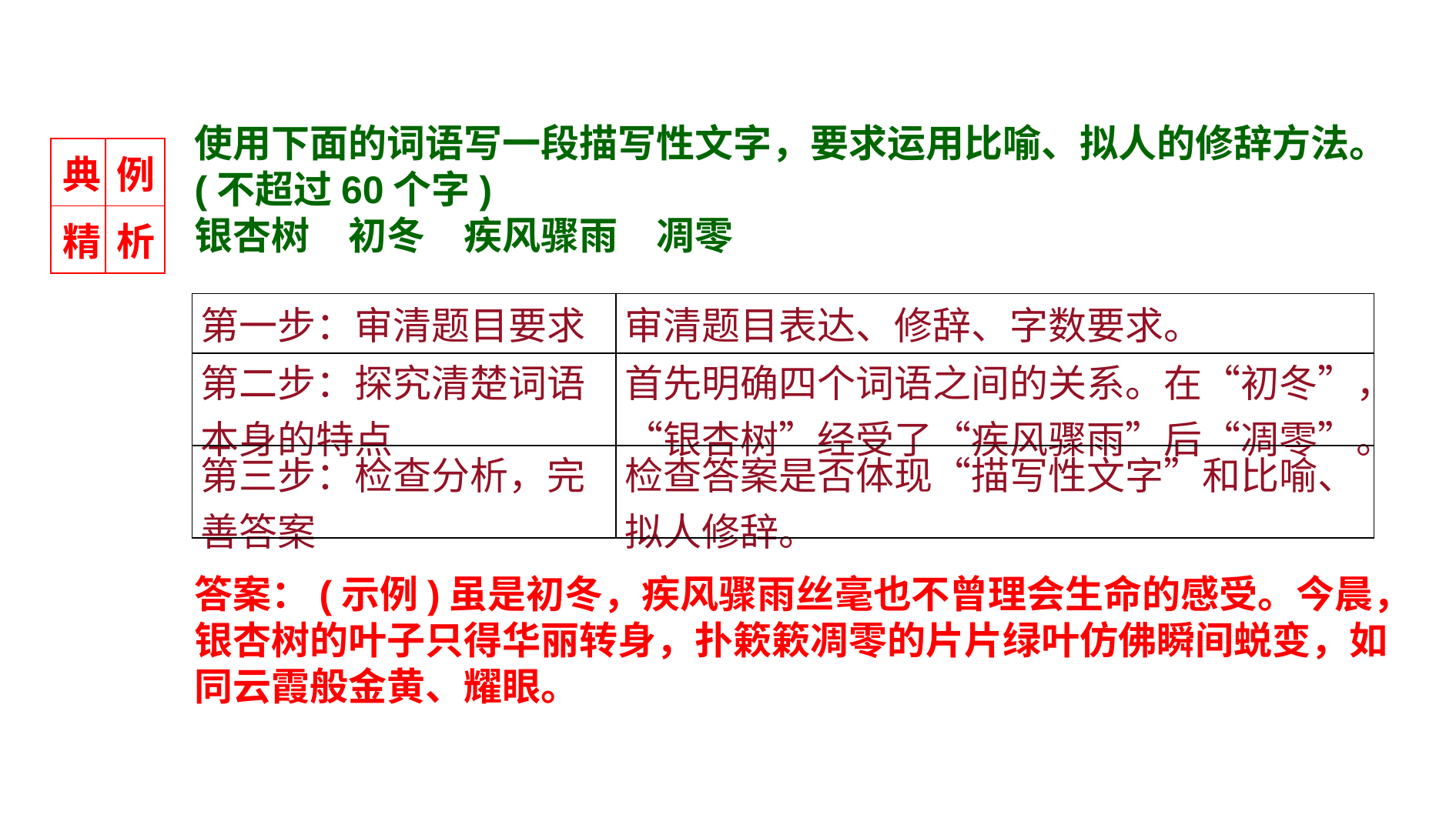

使用下面的词语写一段描写性文字，要求运用比喻、拟人的修辞方法。(不超过60个字)
银杏树　初冬　疾风骤雨　凋零
| 典 | 例 |
| --- | --- |
| 精 | 析 |
| 第一步：审清题目要求 | 审清题目表达、修辞、字数要求。 |
| --- | --- |
| 第二步：探究清楚词语本身的特点 | 首先明确四个词语之间的关系。在“初冬”，“银杏树”经受了“疾风骤雨”后“凋零”。 |
| 第三步：检查分析，完善答案 | 检查答案是否体现“描写性文字”和比喻、拟人修辞。 |
答案：(示例)虽是初冬，疾风骤雨丝毫也不曾理会生命的感受。今晨，银杏树的叶子只得华丽转身，扑簌簌凋零的片片绿叶仿佛瞬间蜕变，如同云霞般金黄、耀眼。